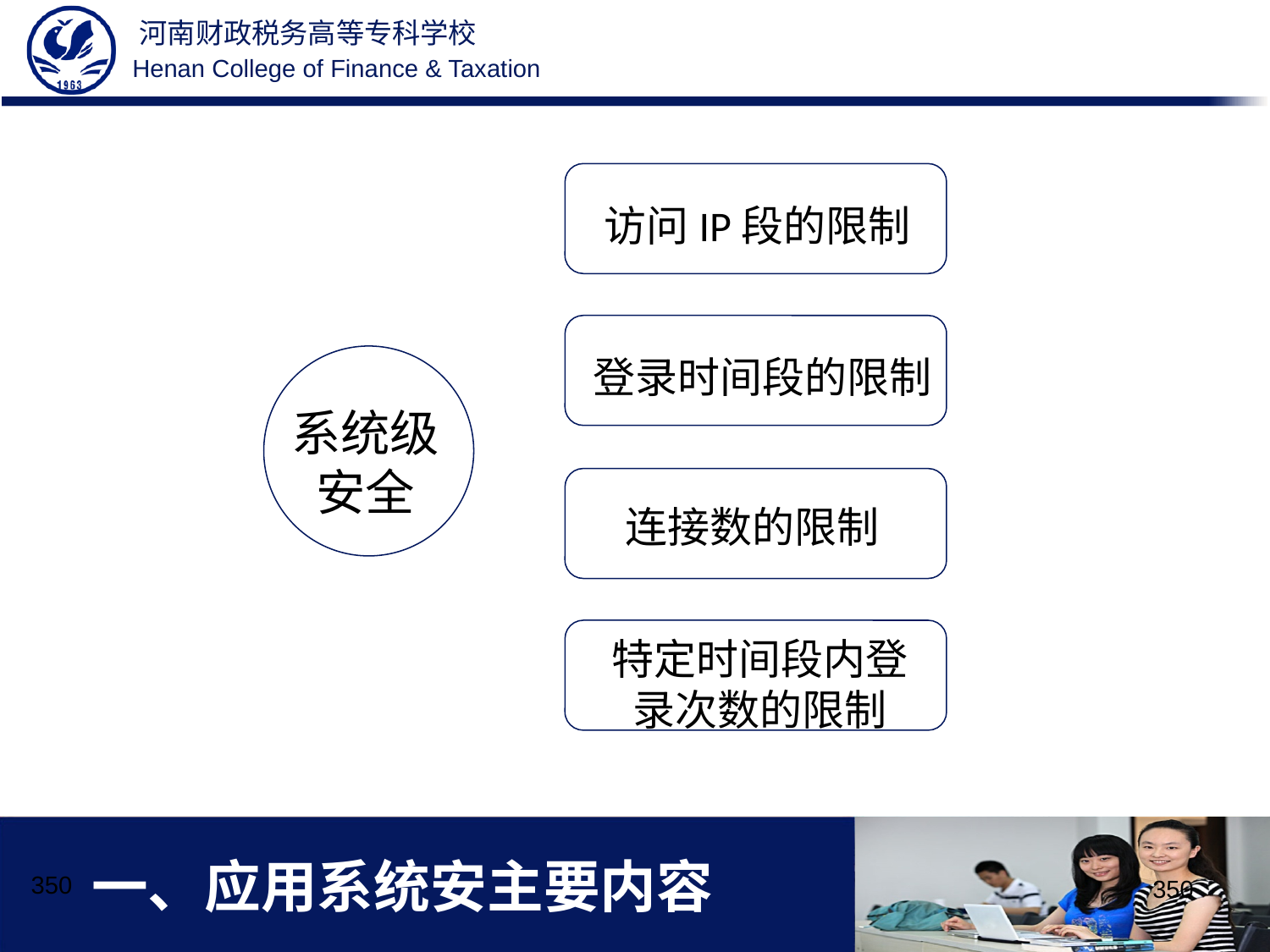

访问IP段的限制

登录时间段的限制

系统级安全

连接数的限制

特定时间段内登录次数的限制
# 一、应用系统安主要内容
350
350